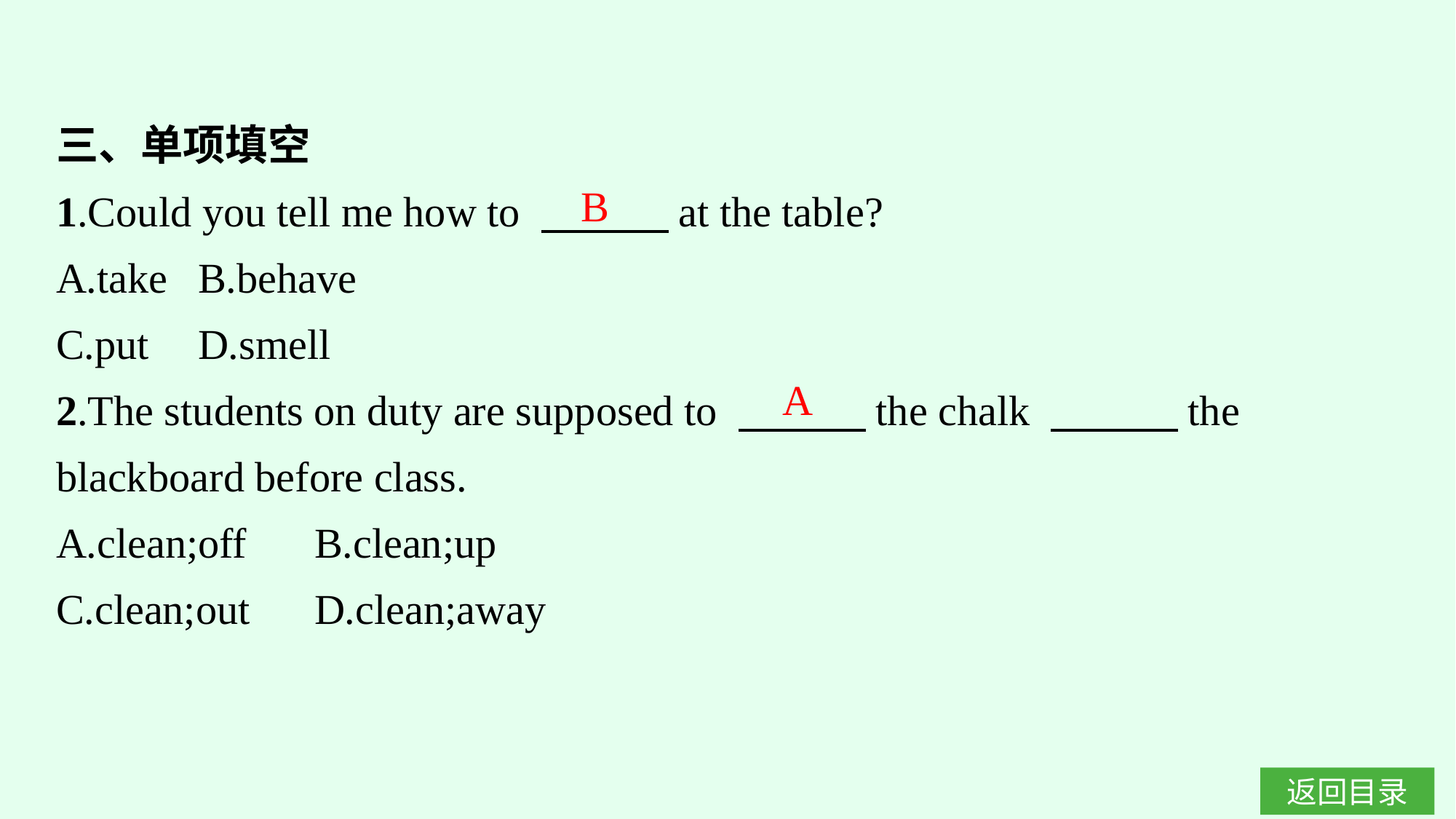

三、单项填空
1.Could you tell me how to 　　　at the table?
A.take	B.behave
C.put	D.smell
2.The students on duty are supposed to 　　　the chalk 　　　the blackboard before class.
A.clean;off	B.clean;up
C.clean;out	D.clean;away
B
A